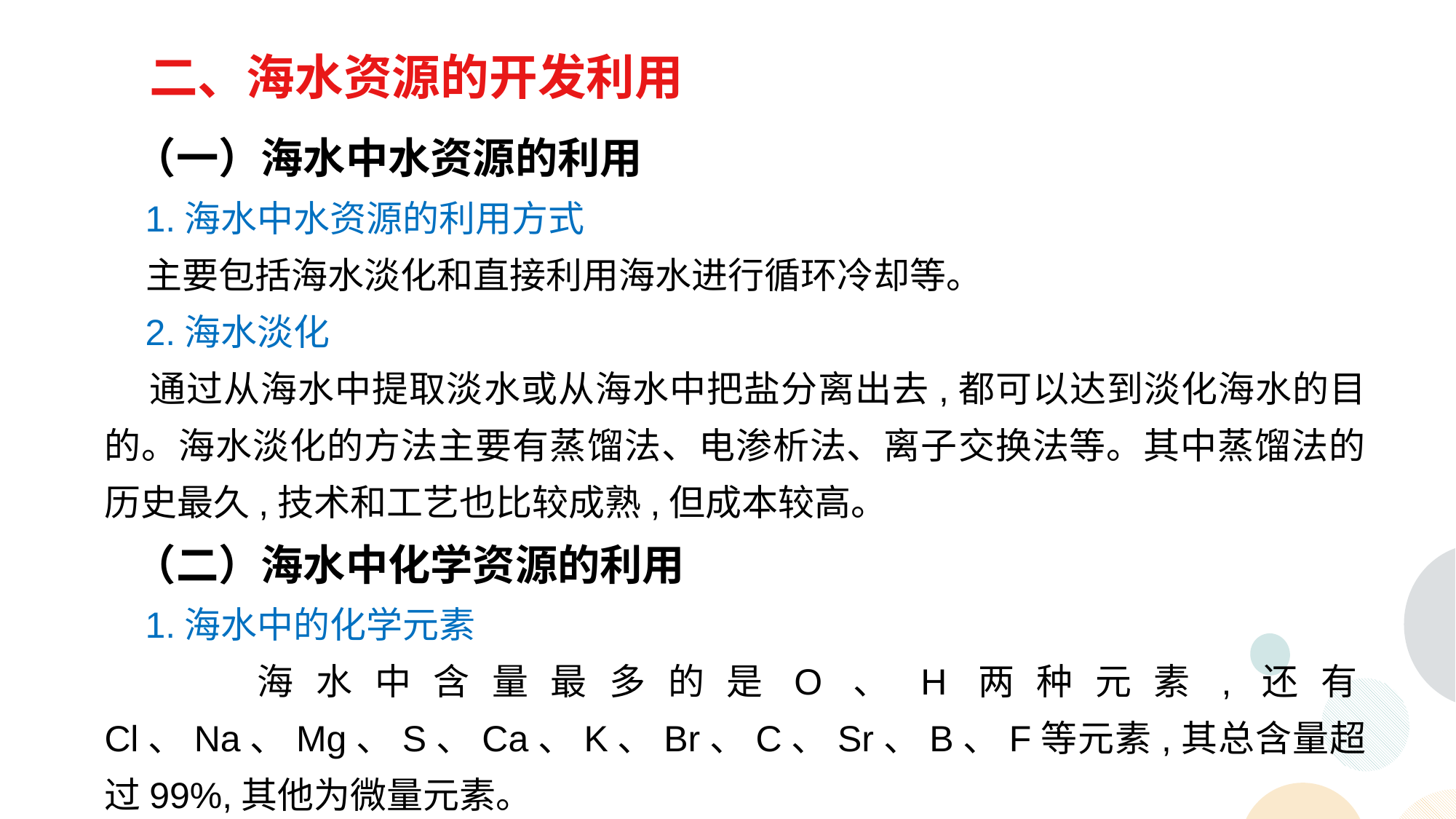

二、海水资源的开发利用
  （一）海水中水资源的利用
    1.海水中水资源的利用方式
    主要包括海水淡化和直接利用海水进行循环冷却等。
    2.海水淡化
    通过从海水中提取淡水或从海水中把盐分离出去,都可以达到淡化海水的目的。海水淡化的方法主要有蒸馏法、电渗析法、离子交换法等。其中蒸馏法的历史最久,技术和工艺也比较成熟,但成本较高。
  （二）海水中化学资源的利用
    1.海水中的化学元素
    海水中含量最多的是O、H两种元素,还有Cl、Na、Mg、S、Ca、K、Br、C、Sr、B、F等元素,其总含量超过99%,其他为微量元素。